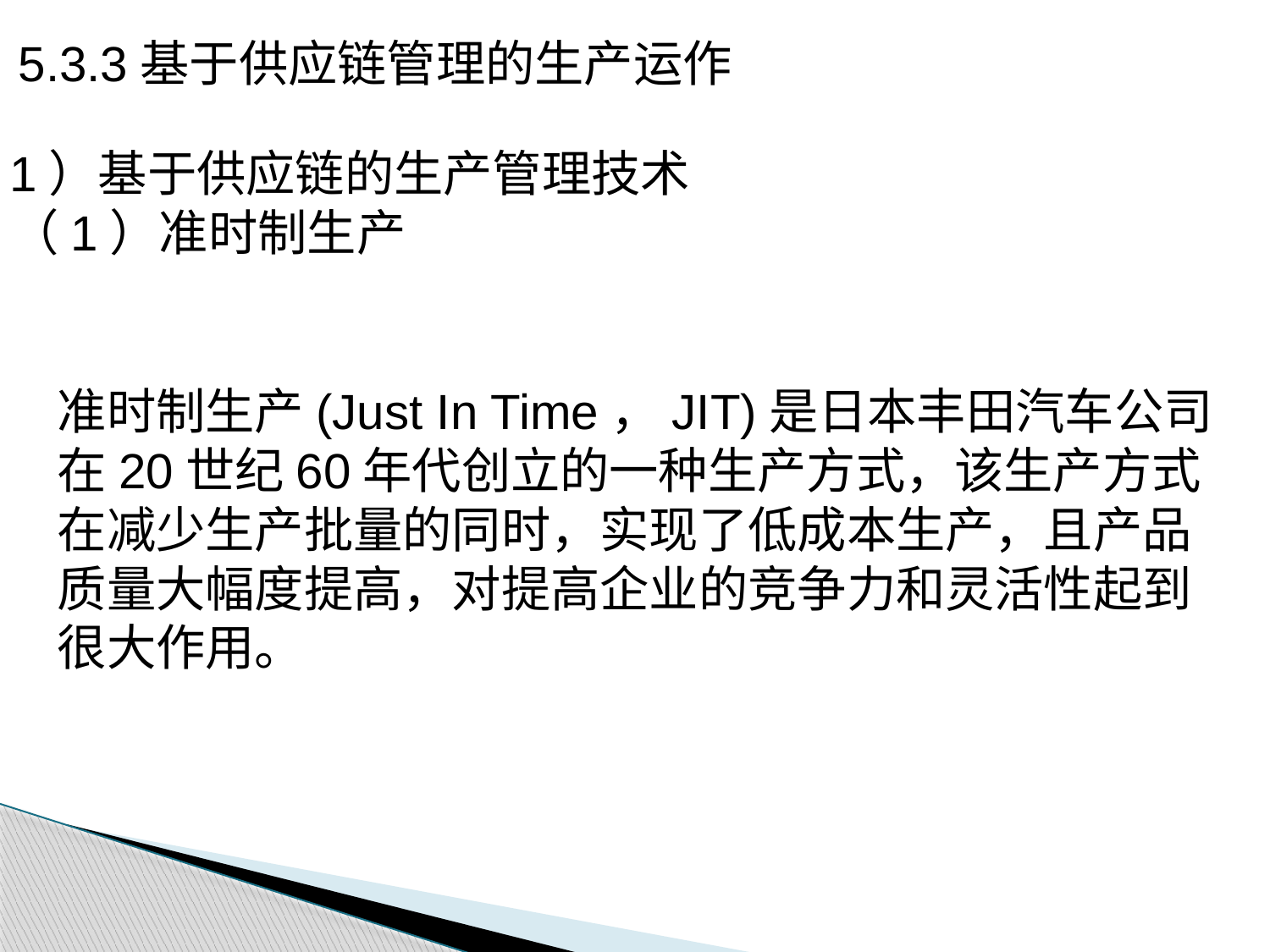

5.3.3基于供应链管理的生产运作

1）基于供应链的生产管理技术
（1）准时制生产
准时制生产(Just In Time，JIT)是日本丰田汽车公司在20世纪60年代创立的一种生产方式，该生产方式在减少生产批量的同时，实现了低成本生产，且产品质量大幅度提高，对提高企业的竞争力和灵活性起到很大作用。